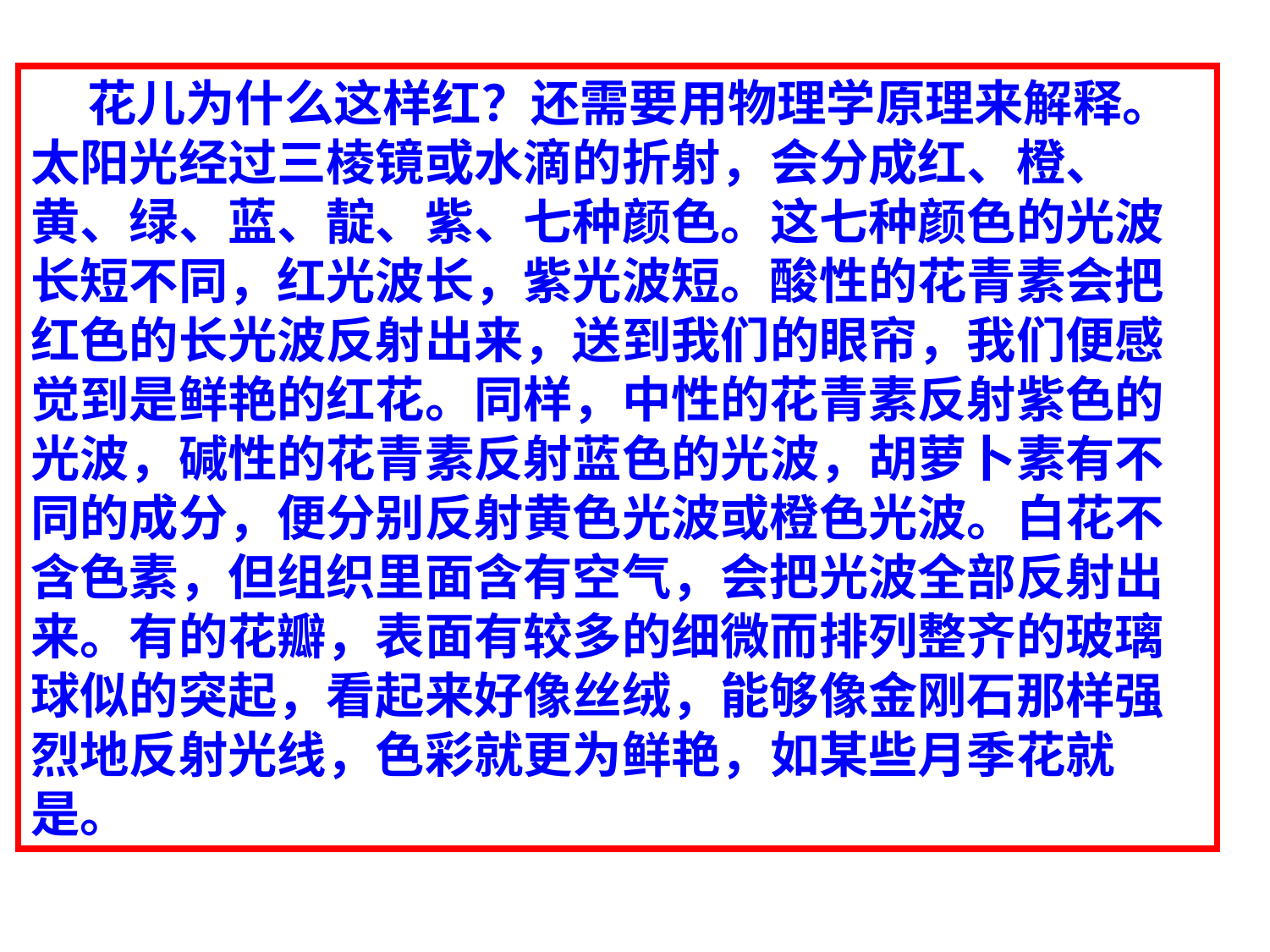

花儿为什么这样红？还需要用物理学原理来解释。太阳光经过三棱镜或水滴的折射，会分成红、橙、黄、绿、蓝、靛、紫、七种颜色。这七种颜色的光波长短不同，红光波长，紫光波短。酸性的花青素会把红色的长光波反射出来，送到我们的眼帘，我们便感觉到是鲜艳的红花。同样，中性的花青素反射紫色的光波，碱性的花青素反射蓝色的光波，胡萝卜素有不同的成分，便分别反射黄色光波或橙色光波。白花不含色素，但组织里面含有空气，会把光波全部反射出来。有的花瓣，表面有较多的细微而排列整齐的玻璃球似的突起，看起来好像丝绒，能够像金刚石那样强烈地反射光线，色彩就更为鲜艳，如某些月季花就是。